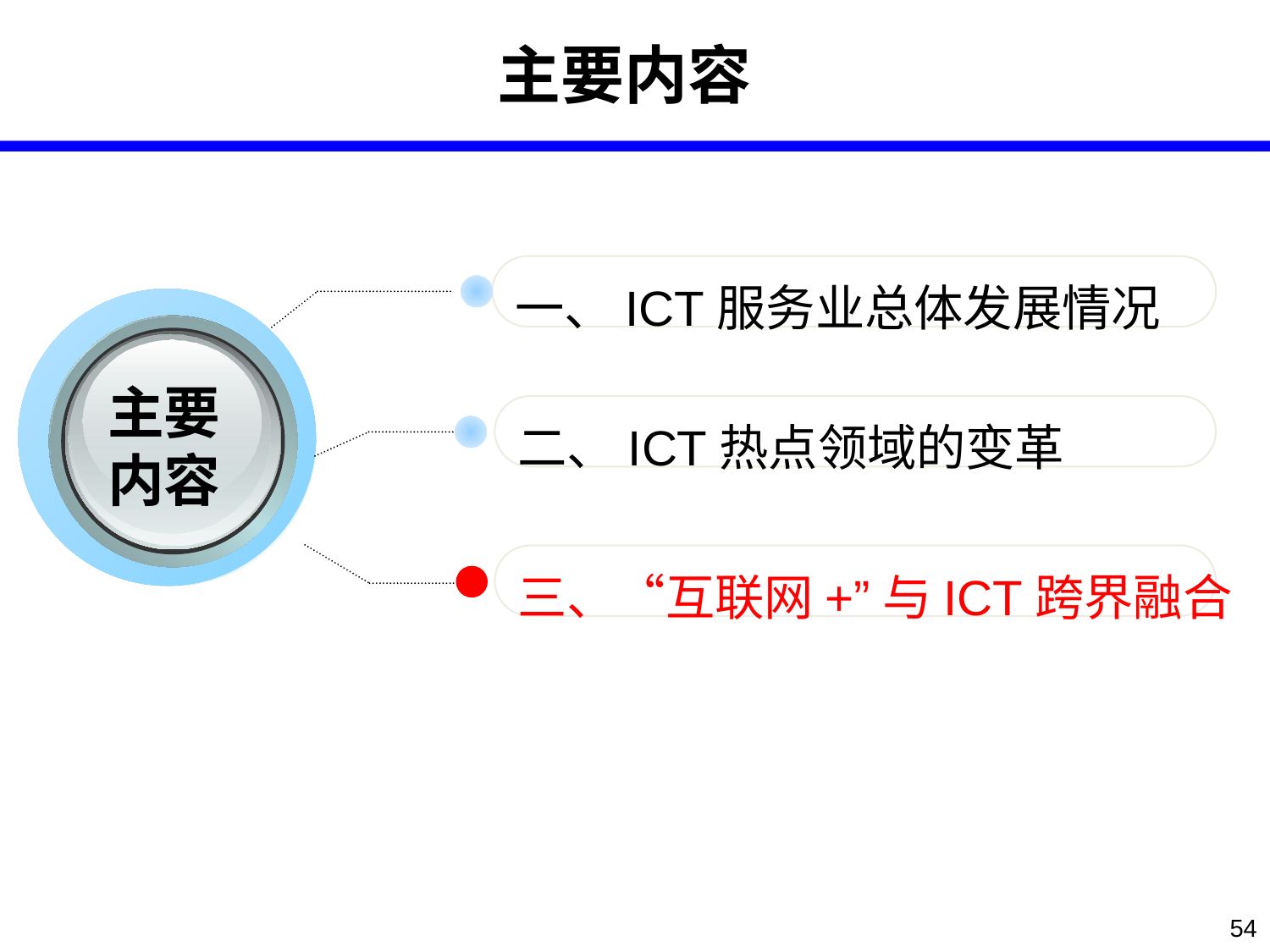

# 主要内容
一、ICT服务业总体发展情况

主要
内容
二、ICT热点领域的变革

三、“互联网+”与ICT跨界融合

54